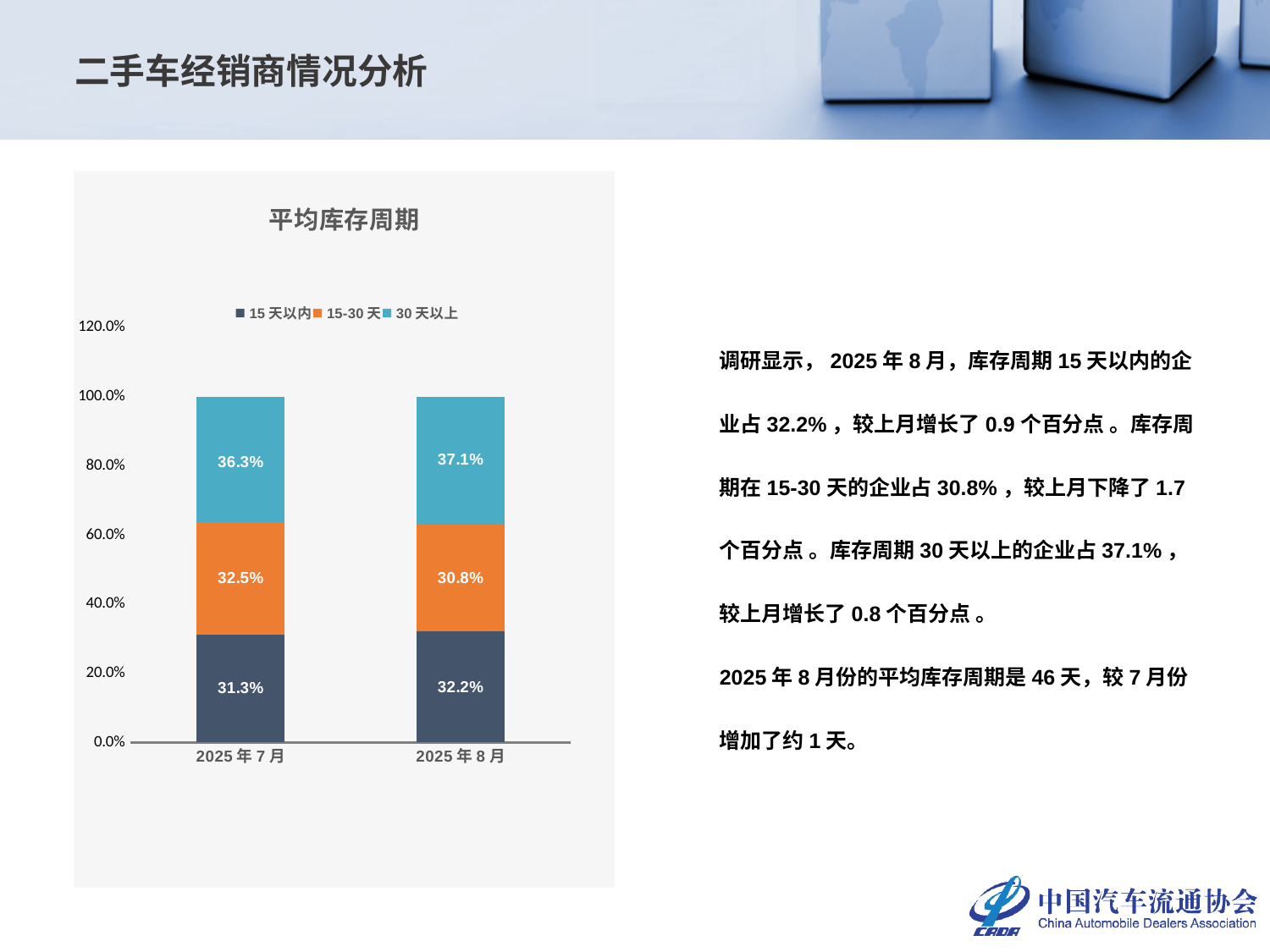

二手车经销商情况分析

### Chart: 平均库存周期

| Category | 15天以内 | 15-30天 | 30天以上 |
|---|---|---|---|
| 2025年7月 | 0.3126467714844561 | 0.32457755151621864 | 0.36277567699932534 |
| 2025年8月 | 0.3216467714844561 | 0.30757755151621863 | 0.37077567699932534 |
调研显示，2025年8月，库存周期15天以内的企业占32.2%，较上月增长了0.9个百分点 。库存周期在15-30天的企业占30.8%，较上月下降了1.7个百分点 。库存周期30天以上的企业占37.1%，较上月增长了0.8个百分点 。
2025年8月份的平均库存周期是46天，较7月份增加了约1天。